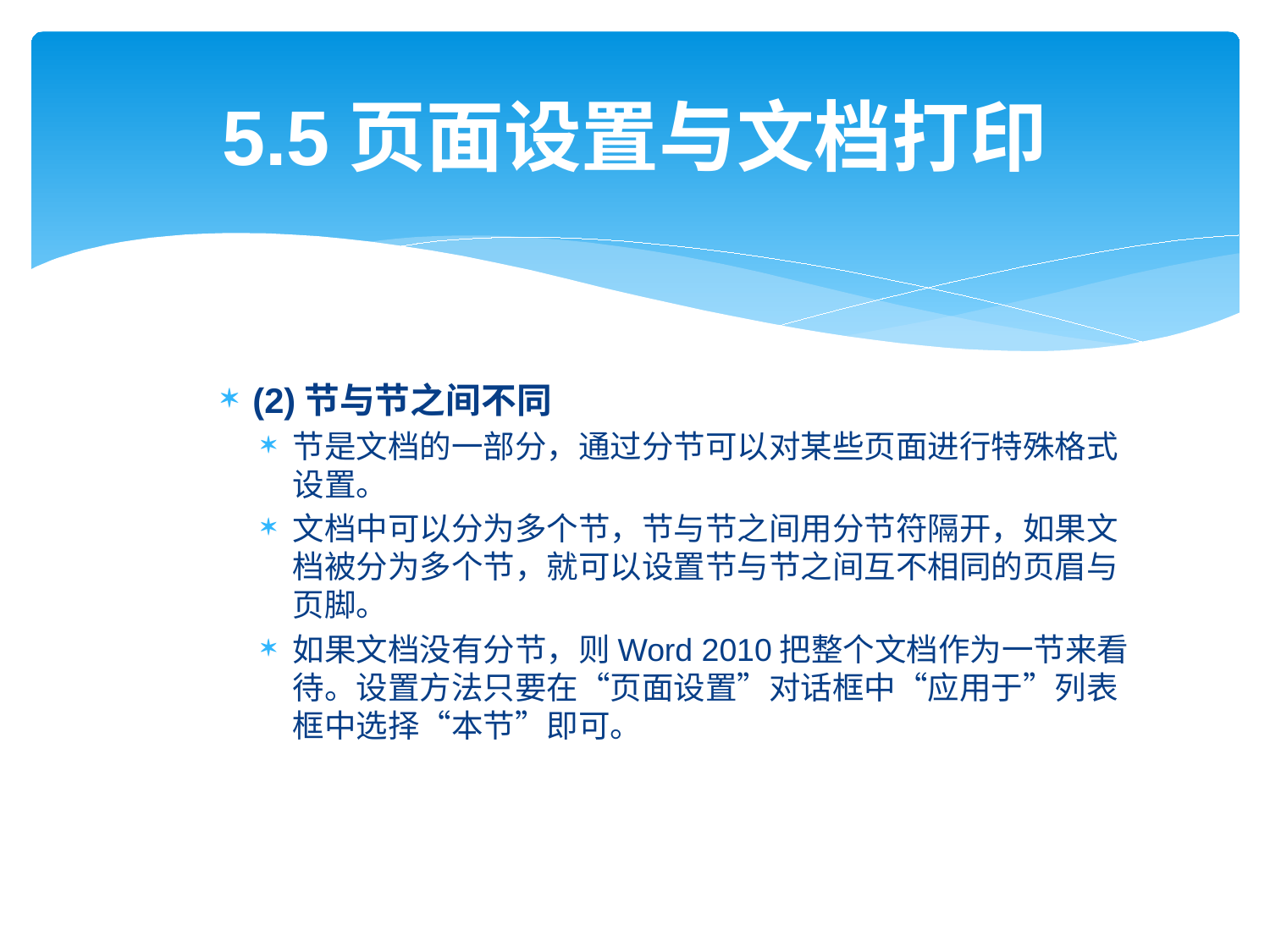

# 5.5页面设置与文档打印
(2)节与节之间不同
节是文档的一部分，通过分节可以对某些页面进行特殊格式设置。
文档中可以分为多个节，节与节之间用分节符隔开，如果文档被分为多个节，就可以设置节与节之间互不相同的页眉与页脚。
如果文档没有分节，则Word 2010把整个文档作为一节来看待。设置方法只要在“页面设置”对话框中“应用于”列表框中选择“本节”即可。